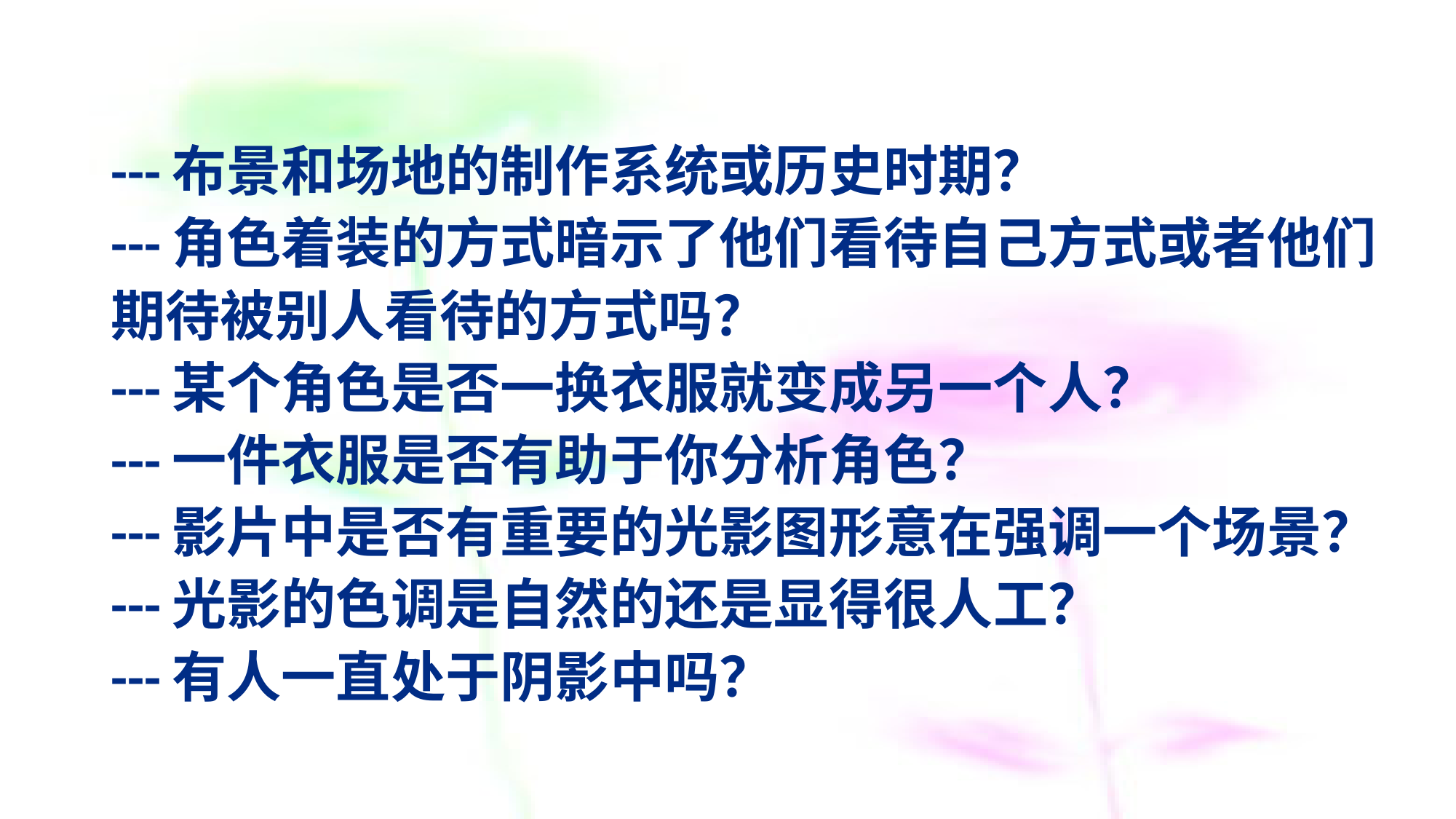

# ---布景和场地的制作系统或历史时期？ ---角色着装的方式暗示了他们看待自己方式或者他们期待被别人看待的方式吗？ ---某个角色是否一换衣服就变成另一个人？ ---一件衣服是否有助于你分析角色？ ---影片中是否有重要的光影图形意在强调一个场景？ ---光影的色调是自然的还是显得很人工？ ---有人一直处于阴影中吗？